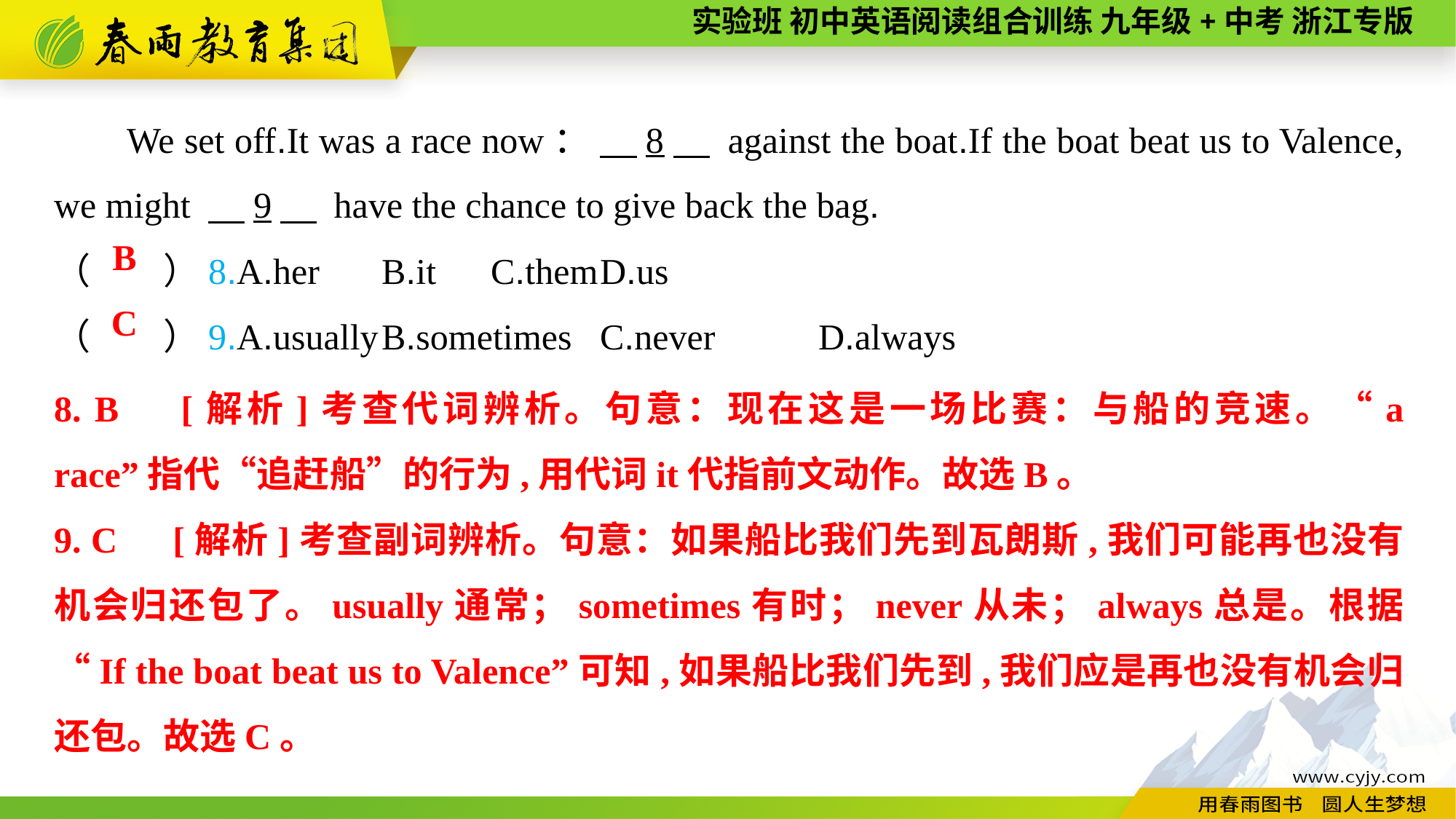

We set off.It was a race now： 　8　 against the boat.If the boat beat us to Valence, we might 　9　 have the chance to give back the bag.
（　　）8.A.her	B.it	C.them	D.us
（　　）9.A.usually	B.sometimes	C.never	D.always
B
C
8. B　[解析]考查代词辨析。句意：现在这是一场比赛：与船的竞速。“a race”指代“追赶船”的行为,用代词it代指前文动作。故选B。
9. C　[解析]考查副词辨析。句意：如果船比我们先到瓦朗斯,我们可能再也没有机会归还包了。usually通常；sometimes有时；never从未；always总是。根据“If the boat beat us to Valence”可知,如果船比我们先到,我们应是再也没有机会归还包。故选C。